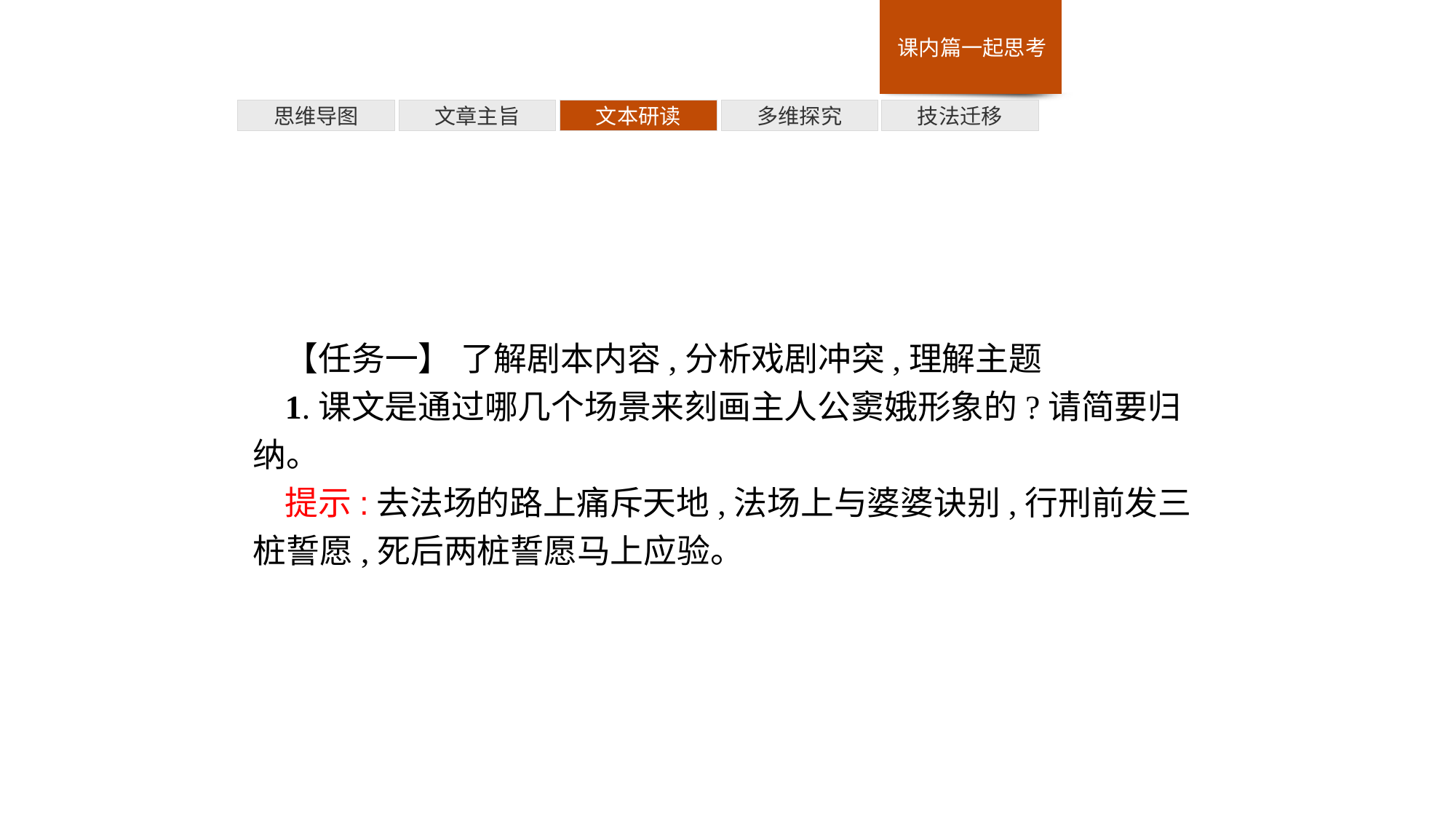

多维探究
思维导图
文章主旨
文本研读
技法迁移
【任务一】 了解剧本内容,分析戏剧冲突,理解主题
1.课文是通过哪几个场景来刻画主人公窦娥形象的?请简要归纳。
提示:去法场的路上痛斥天地,法场上与婆婆诀别,行刑前发三桩誓愿,死后两桩誓愿马上应验。